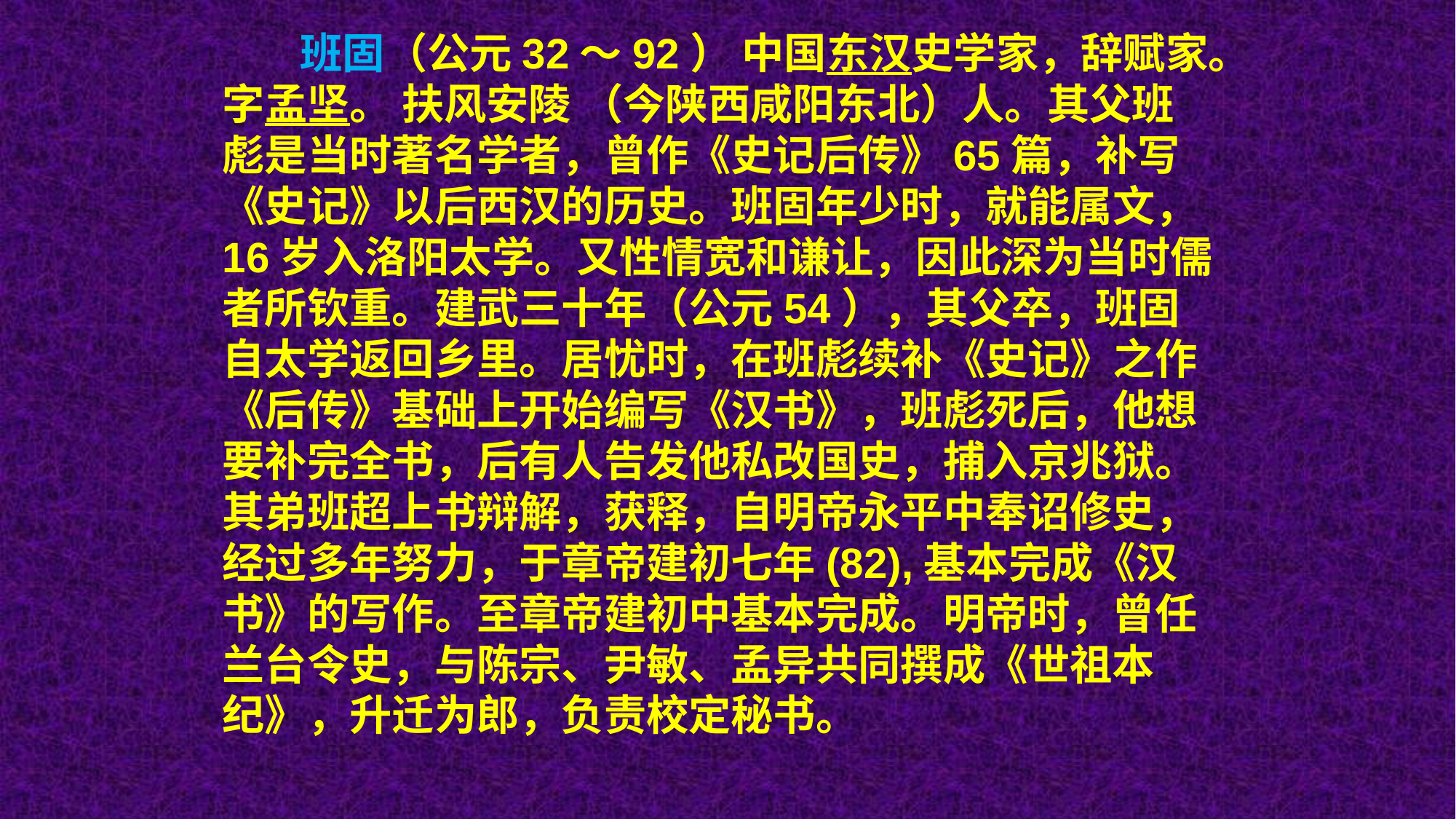

班固（公元32～92） 中国东汉史学家，辞赋家。字孟坚。 扶风安陵 （今陕西咸阳东北）人。其父班彪是当时著名学者，曾作《史记后传》65篇，补写《史记》以后西汉的历史。班固年少时，就能属文，16岁入洛阳太学。又性情宽和谦让，因此深为当时儒者所钦重。建武三十年（公元54），其父卒，班固自太学返回乡里。居忧时，在班彪续补《史记》之作《后传》基础上开始编写《汉书》，班彪死后，他想要补完全书，后有人告发他私改国史，捕入京兆狱。其弟班超上书辩解，获释，自明帝永平中奉诏修史，经过多年努力，于章帝建初七年(82),基本完成《汉书》的写作。至章帝建初中基本完成。明帝时，曾任兰台令史，与陈宗、尹敏、孟异共同撰成《世祖本纪》，升迁为郎，负责校定秘书。